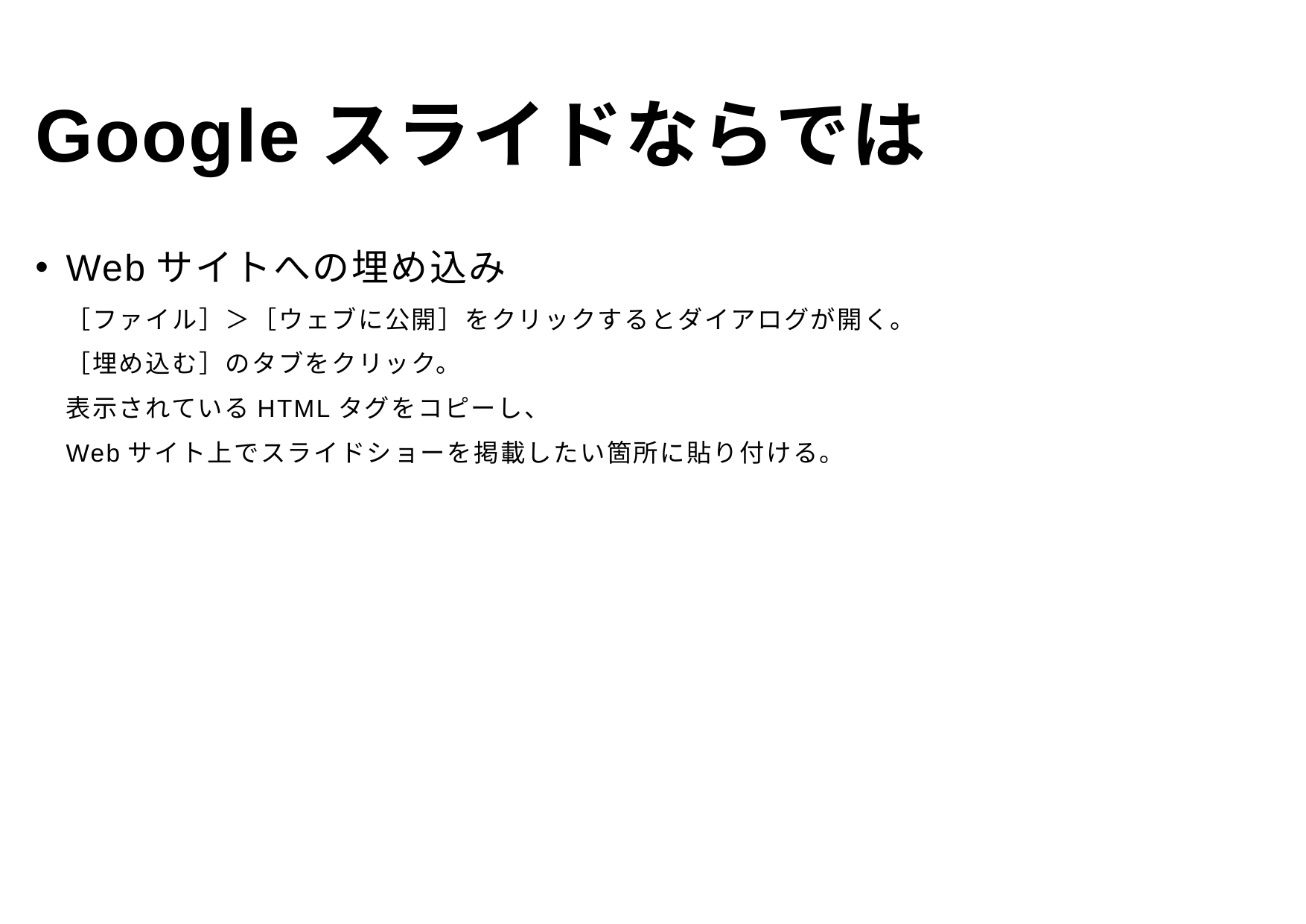

# Googleスライドならでは
Webサイトへの埋め込み
［ファイル］＞［ウェブに公開］をクリックするとダイアログが開く。
［埋め込む］のタブをクリック。
表示されているHTMLタグをコピーし、
Webサイト上でスライドショーを掲載したい箇所に貼り付ける。